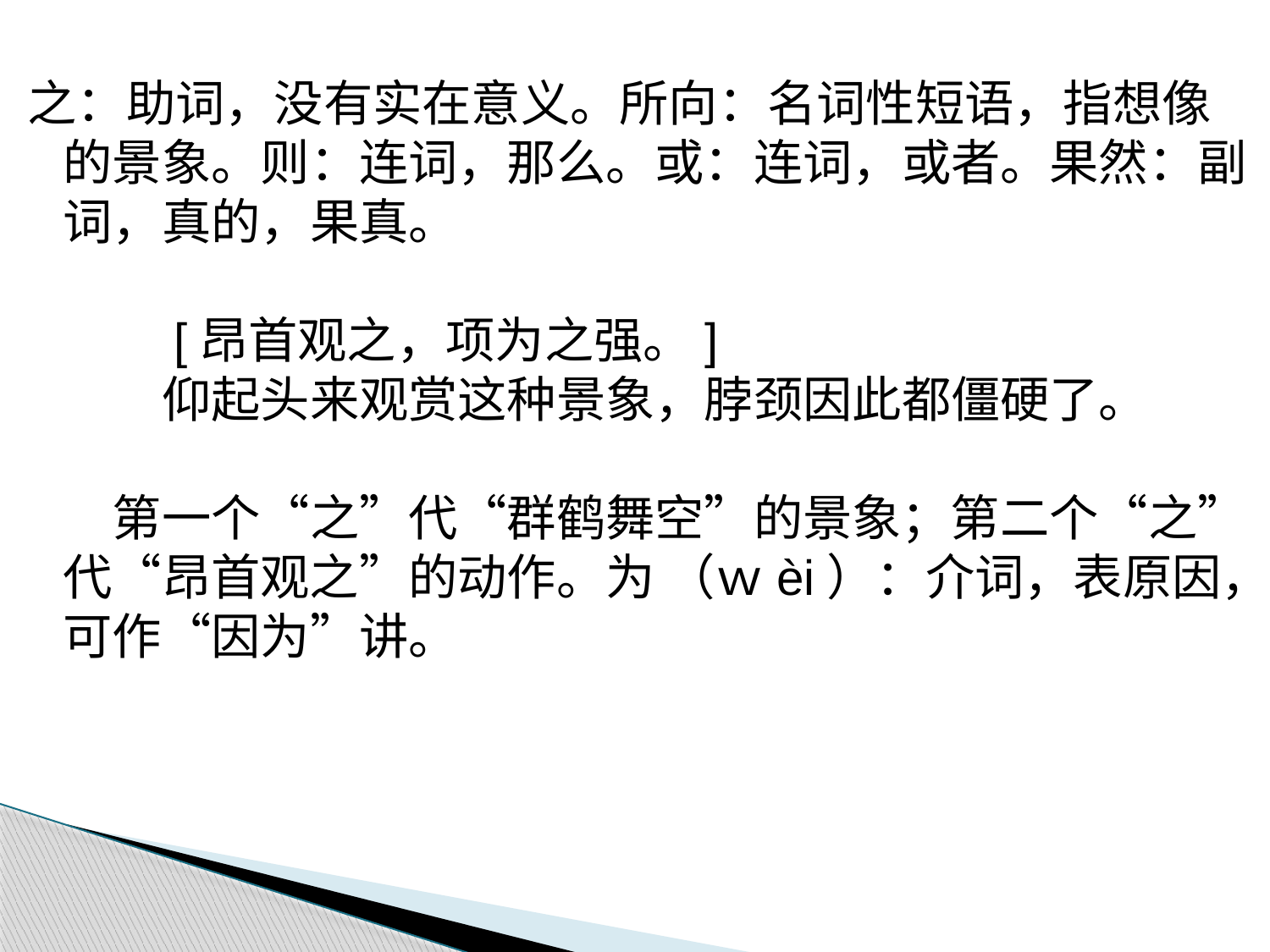

之：助词，没有实在意义。所向：名词性短语，指想像的景象。则：连词，那么。或：连词，或者。果然：副词，真的，果真。
　　[昂首观之，项为之强。]
　　仰起头来观赏这种景象，脖颈因此都僵硬了。
　第一个“之”代“群鹤舞空”的景象；第二个“之”代“昂首观之”的动作。为 （ｗèi）：介词，表原因，可作“因为”讲。